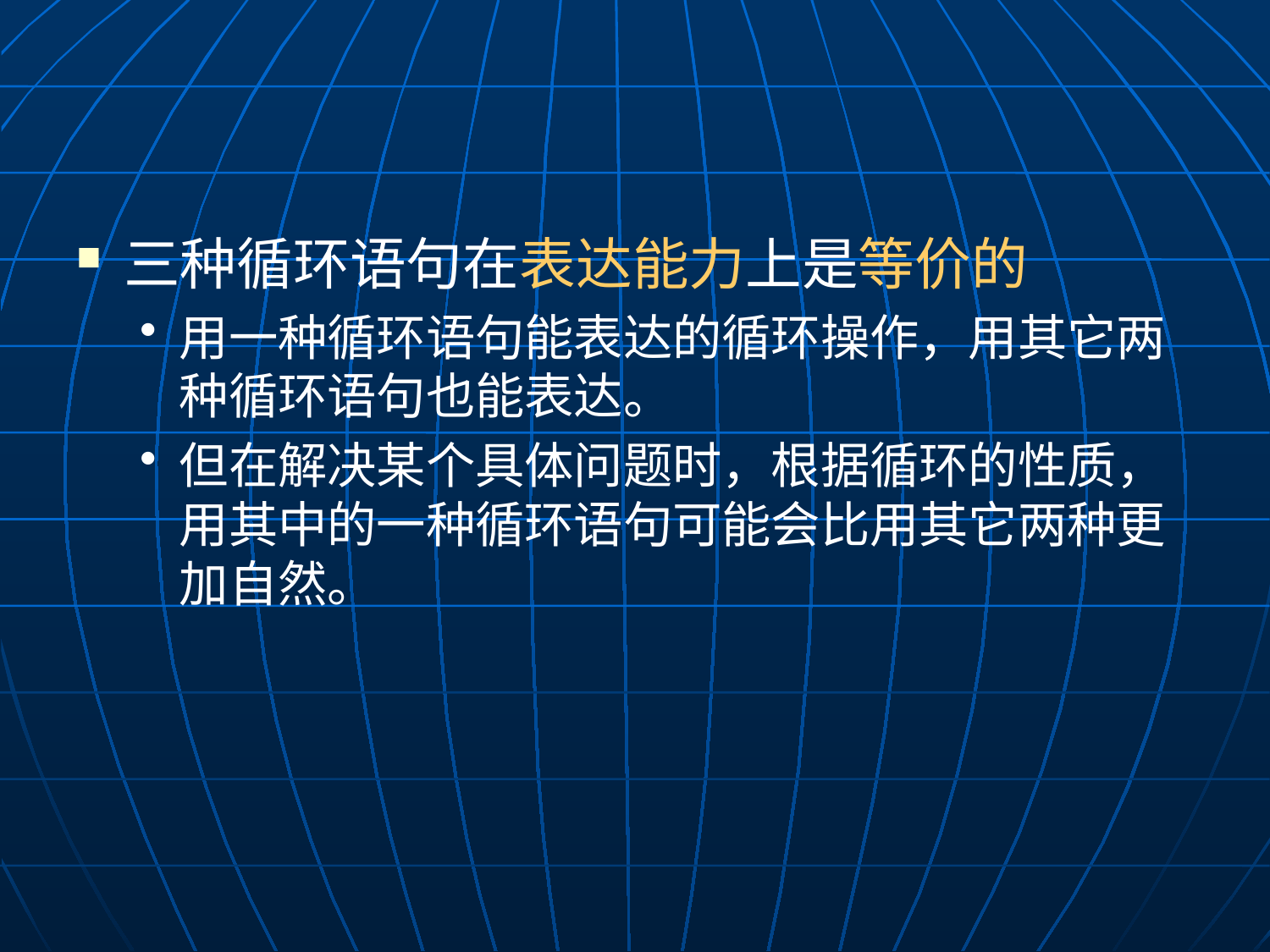

#
三种循环语句在表达能力上是等价的
用一种循环语句能表达的循环操作，用其它两种循环语句也能表达。
但在解决某个具体问题时，根据循环的性质，用其中的一种循环语句可能会比用其它两种更加自然。